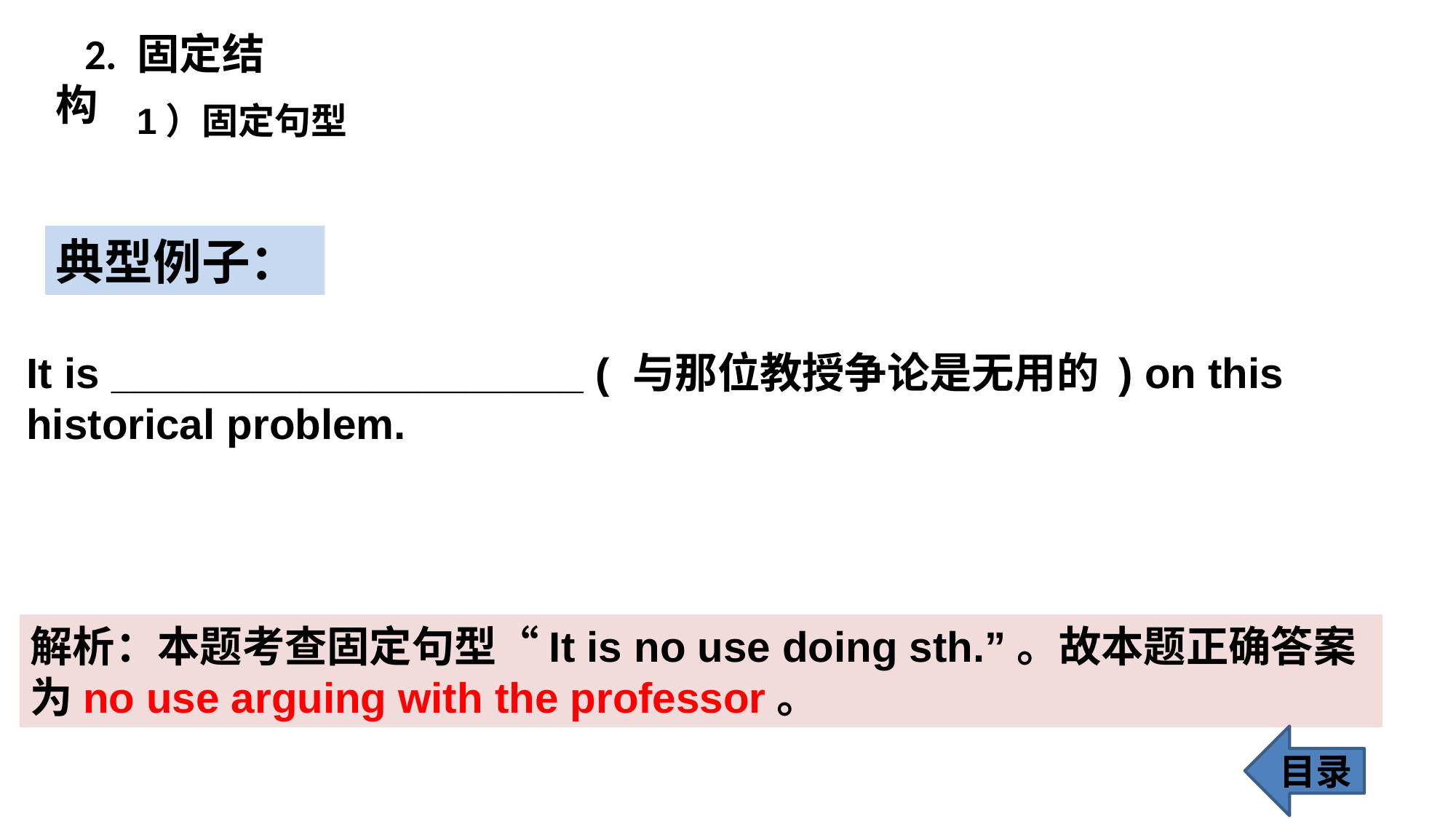

2. 固定结构
1）固定句型
典型例子：
It is ____________________ ( 与那位教授争论是无用的 ) on this historical problem.
解析：本题考查固定句型“It is no use doing sth.”。故本题正确答案为no use arguing with the professor。
目录
14